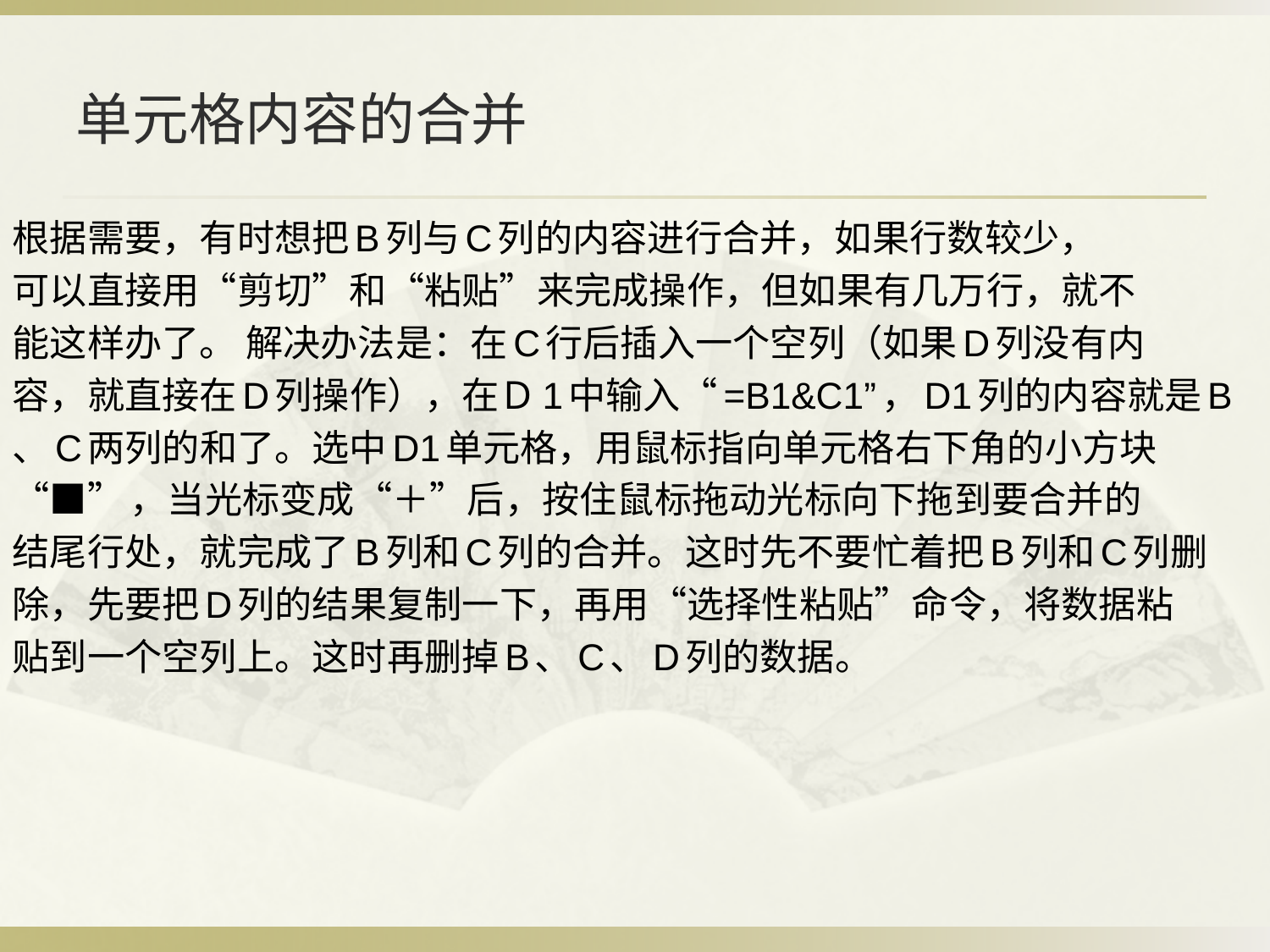

# 单元格内容的合并
根据需要，有时想把B列与C列的内容进行合并，如果行数较少，
可以直接用“剪切”和“粘贴”来完成操作，但如果有几万行，就不
能这样办了。 解决办法是：在C行后插入一个空列（如果D列没有内
容，就直接在D列操作），在Ｄ1中输入“=B1&C1”，D1列的内容就是B
、C两列的和了。选中D1单元格，用鼠标指向单元格右下角的小方块
“■”，当光标变成“＋”后，按住鼠标拖动光标向下拖到要合并的
结尾行处，就完成了B列和C列的合并。这时先不要忙着把B列和C列删
除，先要把D列的结果复制一下，再用“选择性粘贴”命令，将数据粘
贴到一个空列上。这时再删掉B、C、D列的数据。